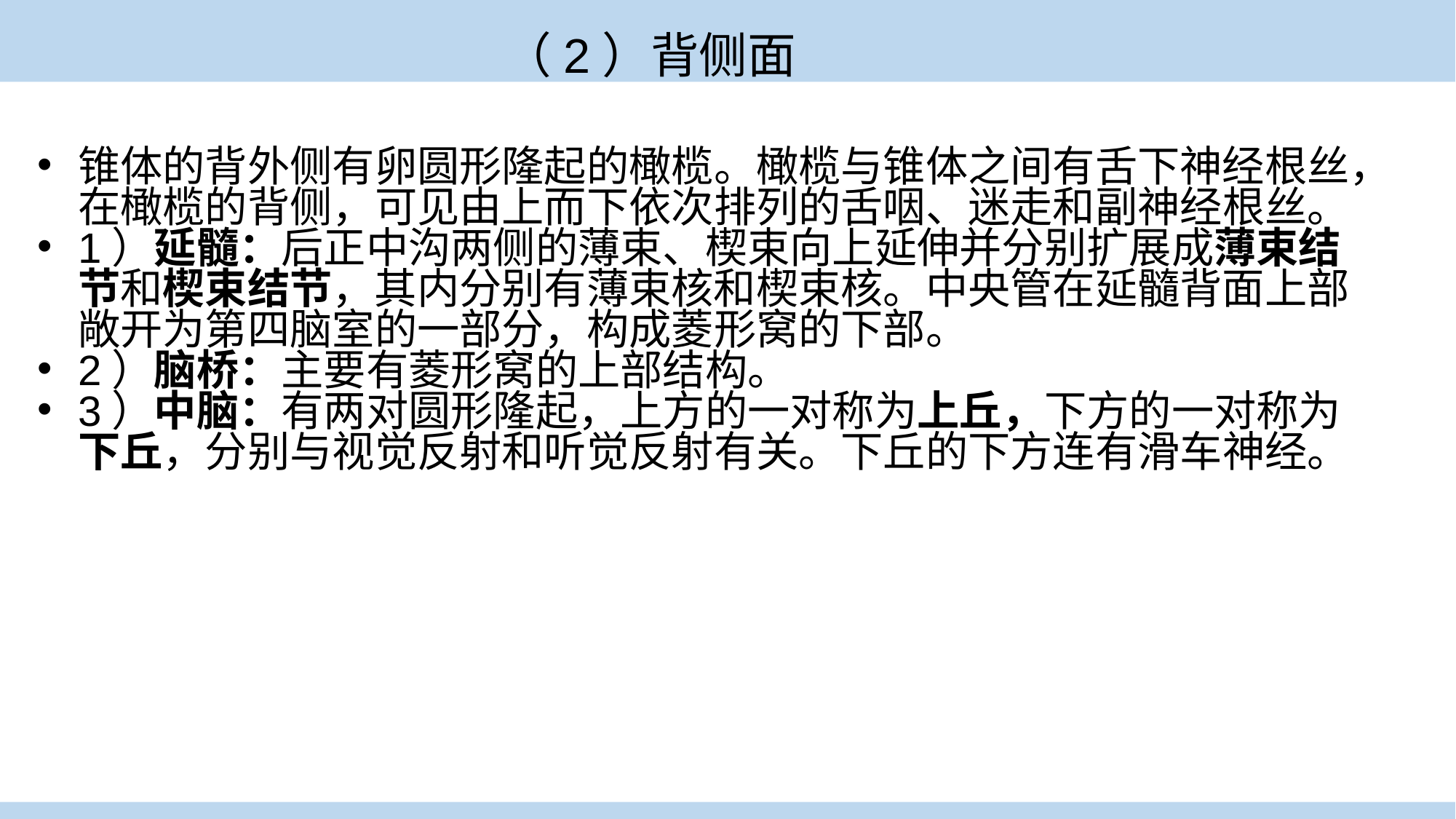

（2）背侧面
锥体的背外侧有卵圆形隆起的橄榄。橄榄与锥体之间有舌下神经根丝，在橄榄的背侧，可见由上而下依次排列的舌咽、迷走和副神经根丝。
1）延髓：后正中沟两侧的薄束、楔束向上延伸并分别扩展成薄束结节和楔束结节，其内分别有薄束核和楔束核。中央管在延髓背面上部敞开为第四脑室的一部分，构成菱形窝的下部。
2）脑桥：主要有菱形窝的上部结构。
3）中脑：有两对圆形隆起，上方的一对称为上丘，下方的一对称为下丘，分别与视觉反射和听觉反射有关。下丘的下方连有滑车神经。